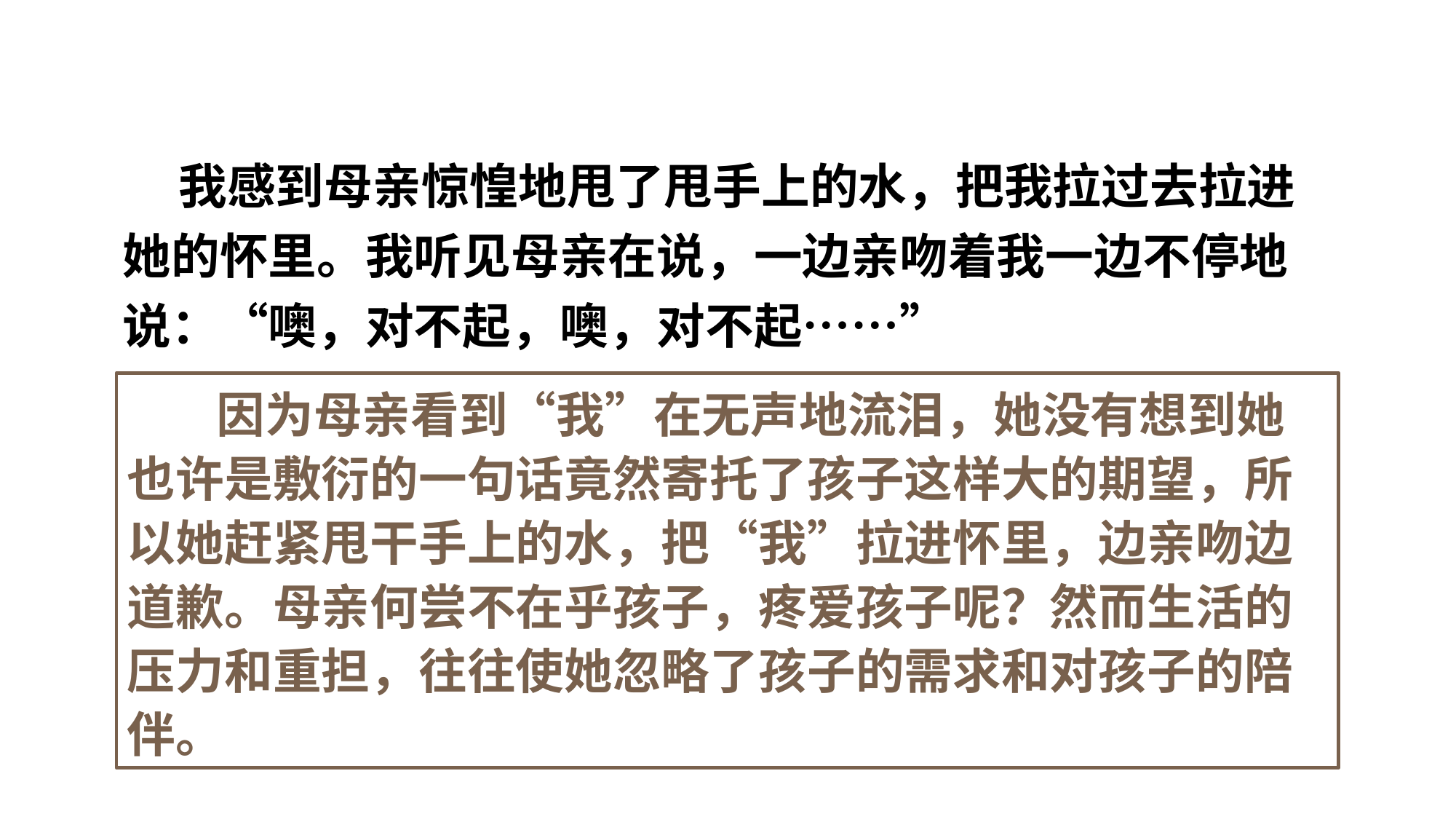

我感到母亲惊惶地甩了甩手上的水，把我拉过去拉进她的怀里。我听见母亲在说，一边亲吻着我一边不停地说：“噢，对不起，噢，对不起……”
       因为母亲看到“我”在无声地流泪，她没有想到她也许是敷衍的一句话竟然寄托了孩子这样大的期望，所以她赶紧甩干手上的水，把“我”拉进怀里，边亲吻边道歉。母亲何尝不在乎孩子，疼爱孩子呢？然而生活的压力和重担，往往使她忽略了孩子的需求和对孩子的陪伴。